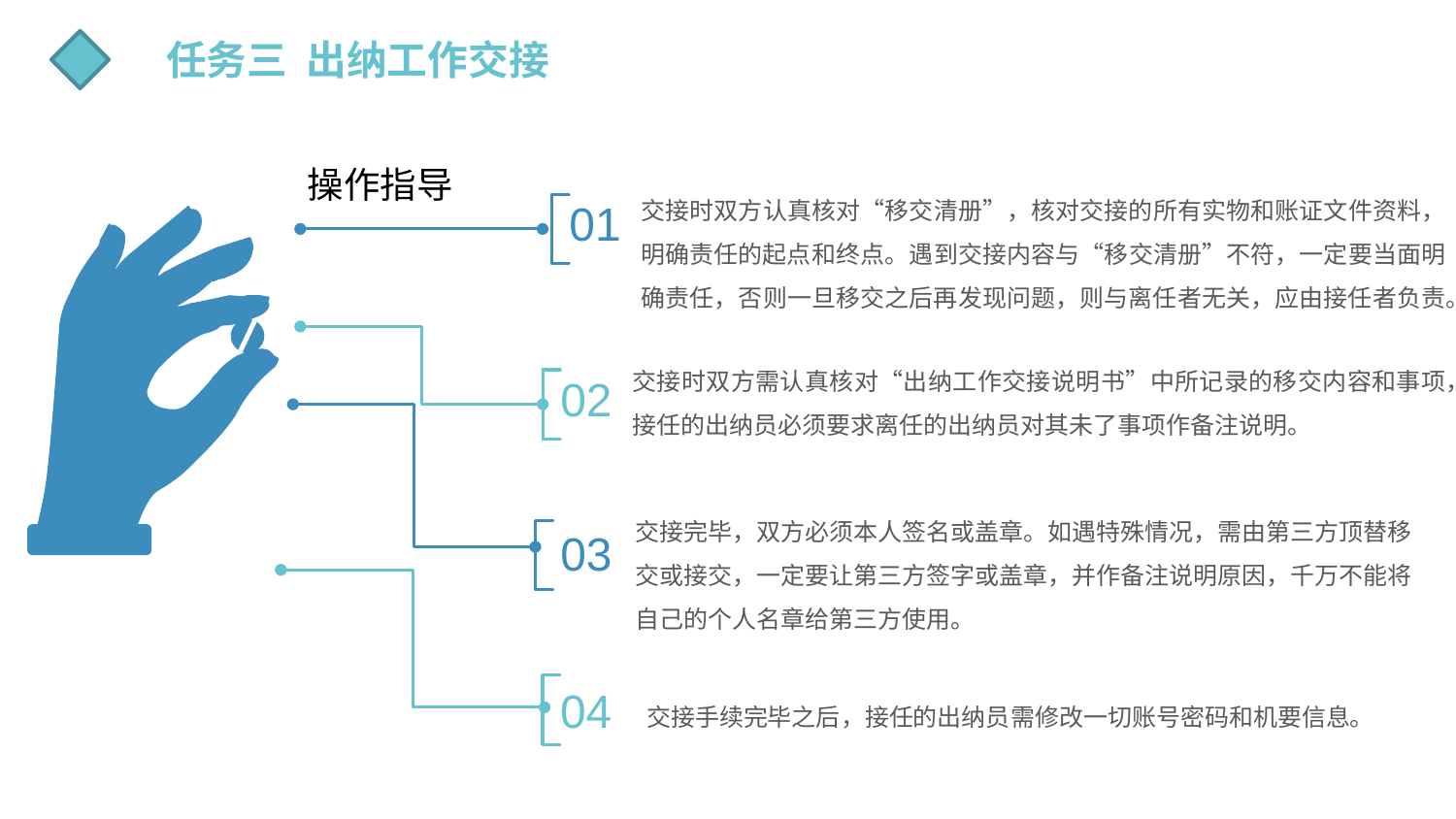

任务三  出纳工作交接

操作指导
交接时双方认真核对“移交清册”，核对交接的所有实物和账证文件资料，明确责任的起点和终点。遇到交接内容与“移交清册”不符，一定要当面明确责任，否则一旦移交之后再发现问题，则与离任者无关，应由接任者负责。
01

02
交接时双方需认真核对“出纳工作交接说明书”中所记录的移交内容和事项，接任的出纳员必须要求离任的出纳员对其未了事项作备注说明。
交接完毕，双方必须本人签名或盖章。如遇特殊情况，需由第三方顶替移交或接交，一定要让第三方签字或盖章，并作备注说明原因，千万不能将自己的个人名章给第三方使用。
03
 交接手续完毕之后，接任的出纳员需修改一切账号密码和机要信息。
04